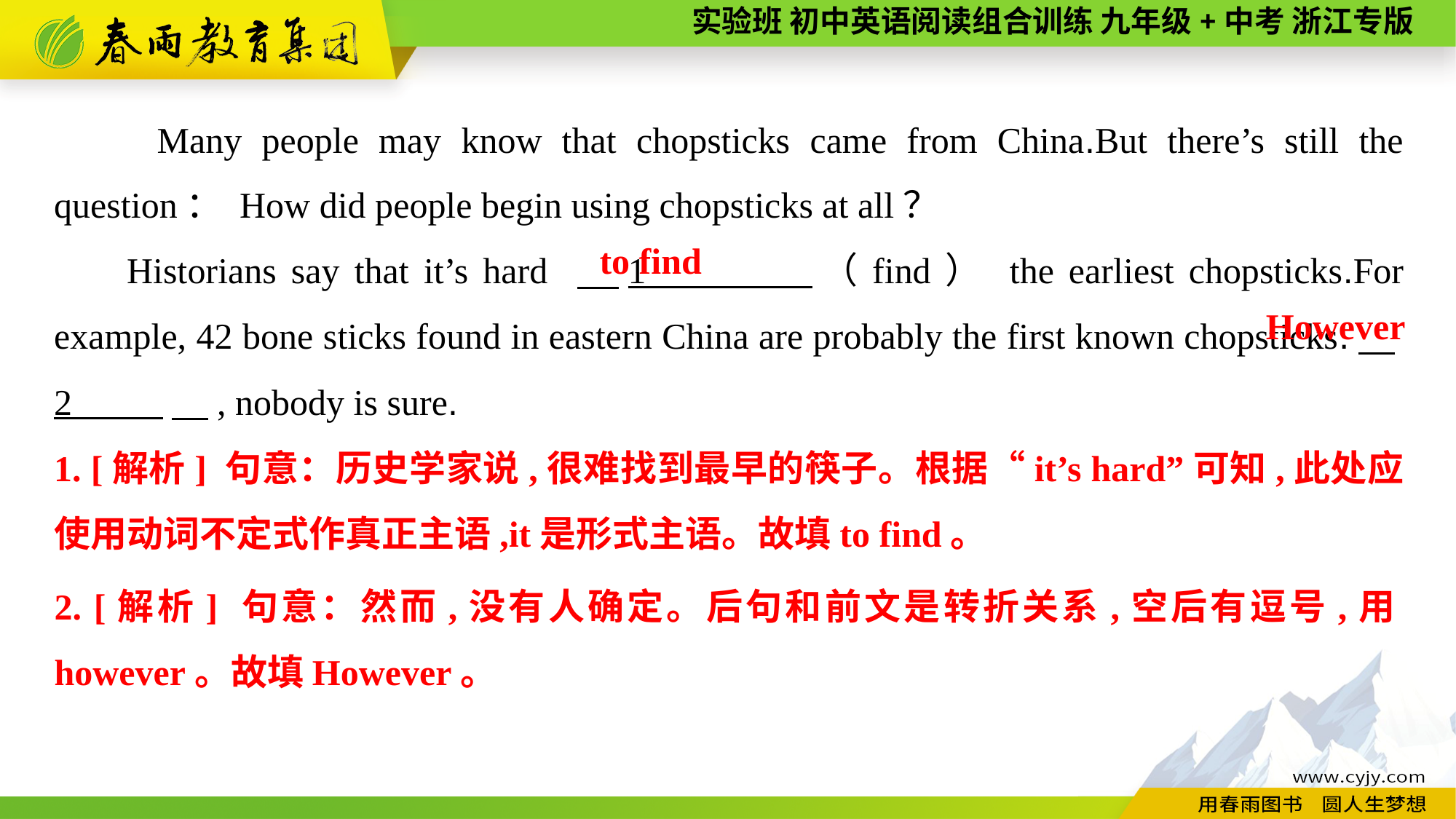

Many people may know that chopsticks came from China.But there’s still the question： How did people begin using chopsticks at all？
Historians say that it’s hard 　1           （find） the earliest chopsticks.For example, 42 bone sticks found in eastern China are probably the first known chopsticks.　2          　, nobody is sure.
to find
However
1. [解析] 句意：历史学家说,很难找到最早的筷子。根据“it’s hard”可知,此处应使用动词不定式作真正主语,it是形式主语。故填to find。
2. [解析] 句意：然而,没有人确定。后句和前文是转折关系,空后有逗号,用however。故填However。